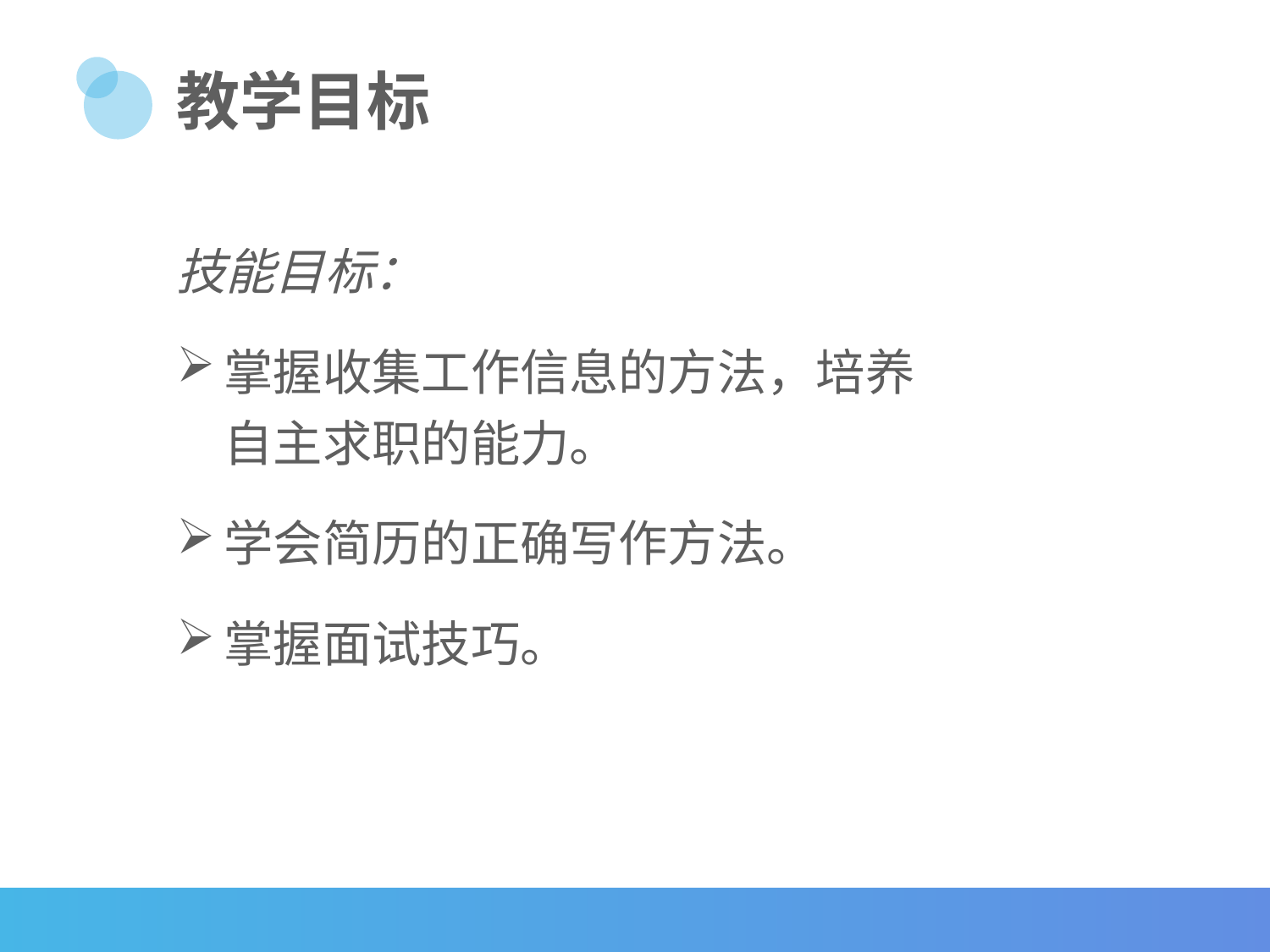

# 教学目标
技能目标：
掌握收集工作信息的方法，培养自主求职的能力。
学会简历的正确写作方法。
掌握面试技巧。